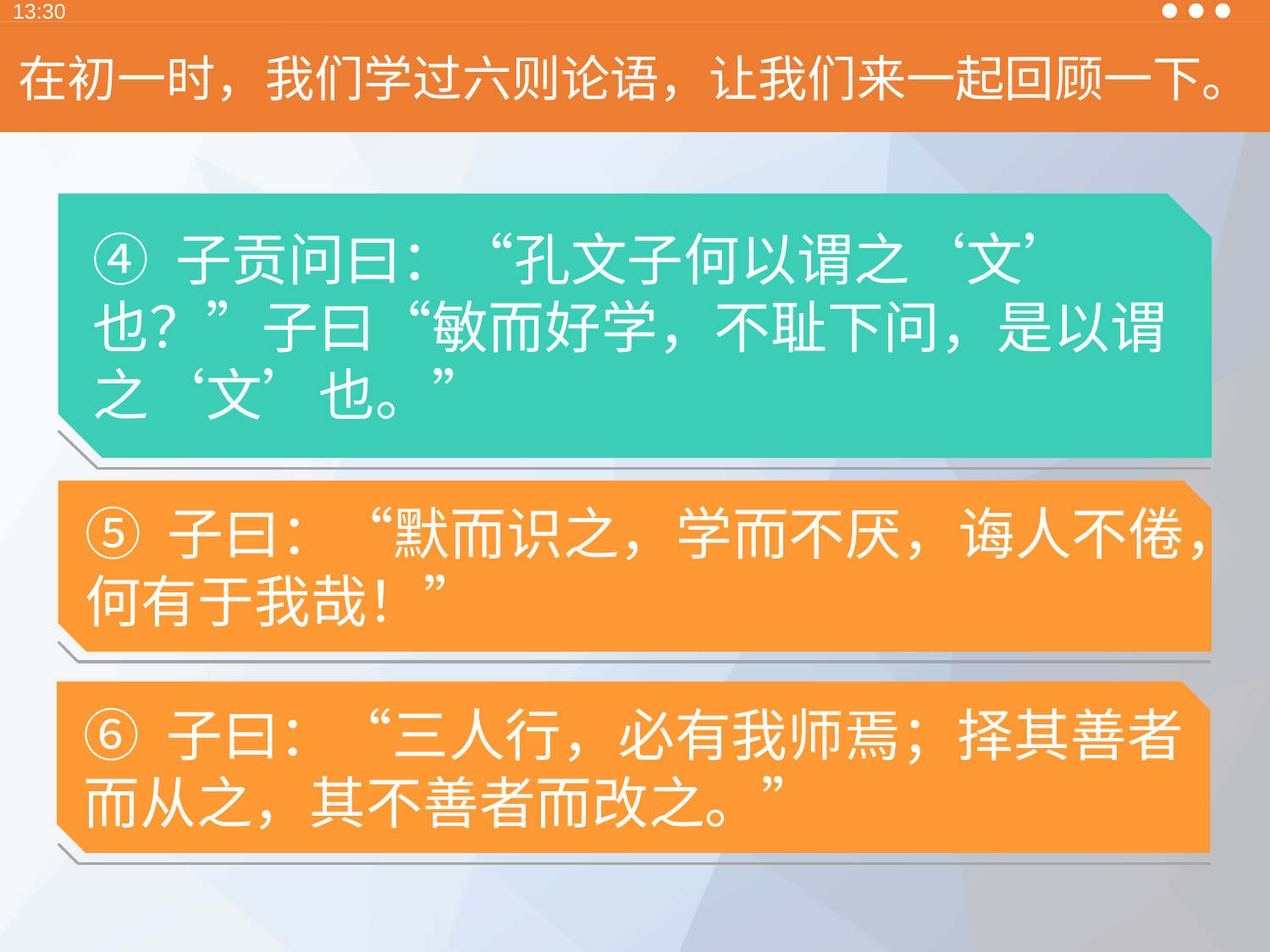

13:30

在初一时，我们学过六则论语，让我们来一起回顾一下。
④ 子贡问曰：“孔文子何以谓之‘文’也？”子曰“敏而好学，不耻下问，是以谓之‘文’也。”
⑤ 子曰：“默而识之，学而不厌，诲人不倦，何有于我哉！”
⑥ 子曰：“三人行，必有我师焉；择其善者而从之，其不善者而改之。”